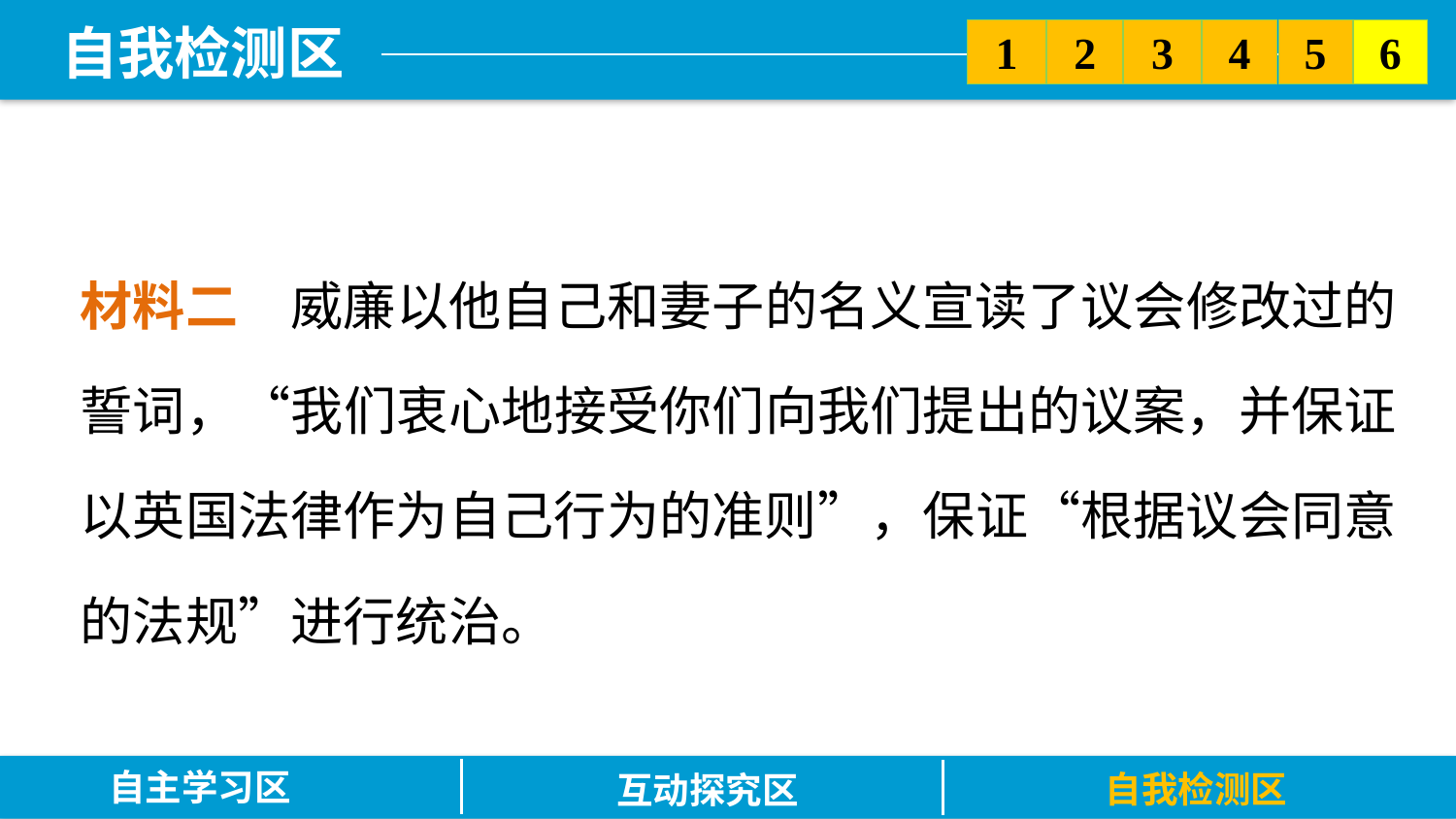

5
6
2
3
1
4
材料二　威廉以他自己和妻子的名义宣读了议会修改过的誓词，“我们衷心地接受你们向我们提出的议案，并保证以英国法律作为自己行为的准则”，保证“根据议会同意的法规”进行统治。
自主学习区
自我检测区
互动探究区